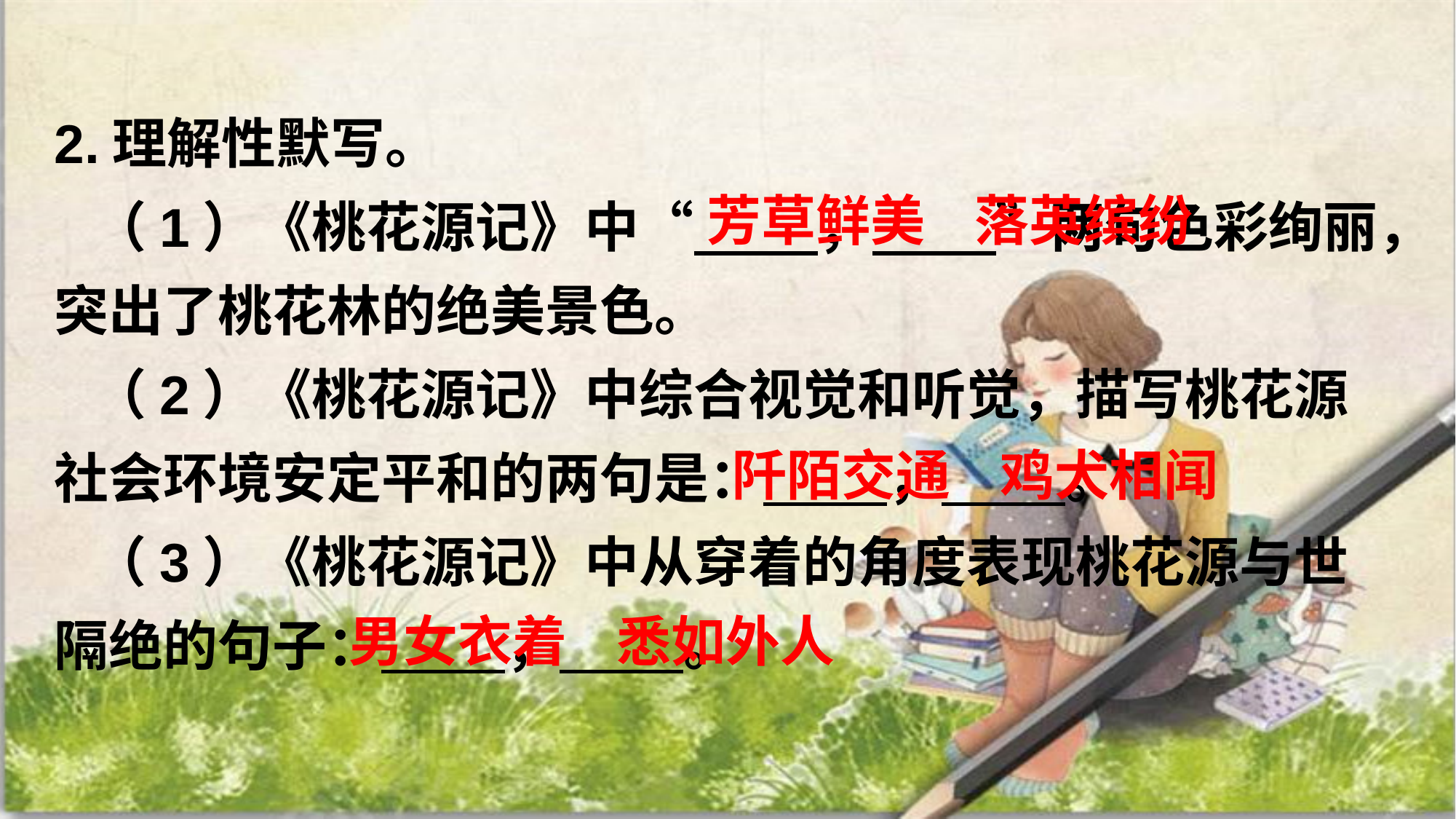

2.理解性默写。
  （1）《桃花源记》中“          ，          ”两句色彩绚丽，突出了桃花林的绝美景色。
  （2）《桃花源记》中综合视觉和听觉，描写桃花源社会环境安定平和的两句是：          ，          。
  （3）《桃花源记》中从穿着的角度表现桃花源与世隔绝的句子：          ，          。
芳草鲜美    落英缤纷
 阡陌交通    鸡犬相闻
男女衣着    悉如外人